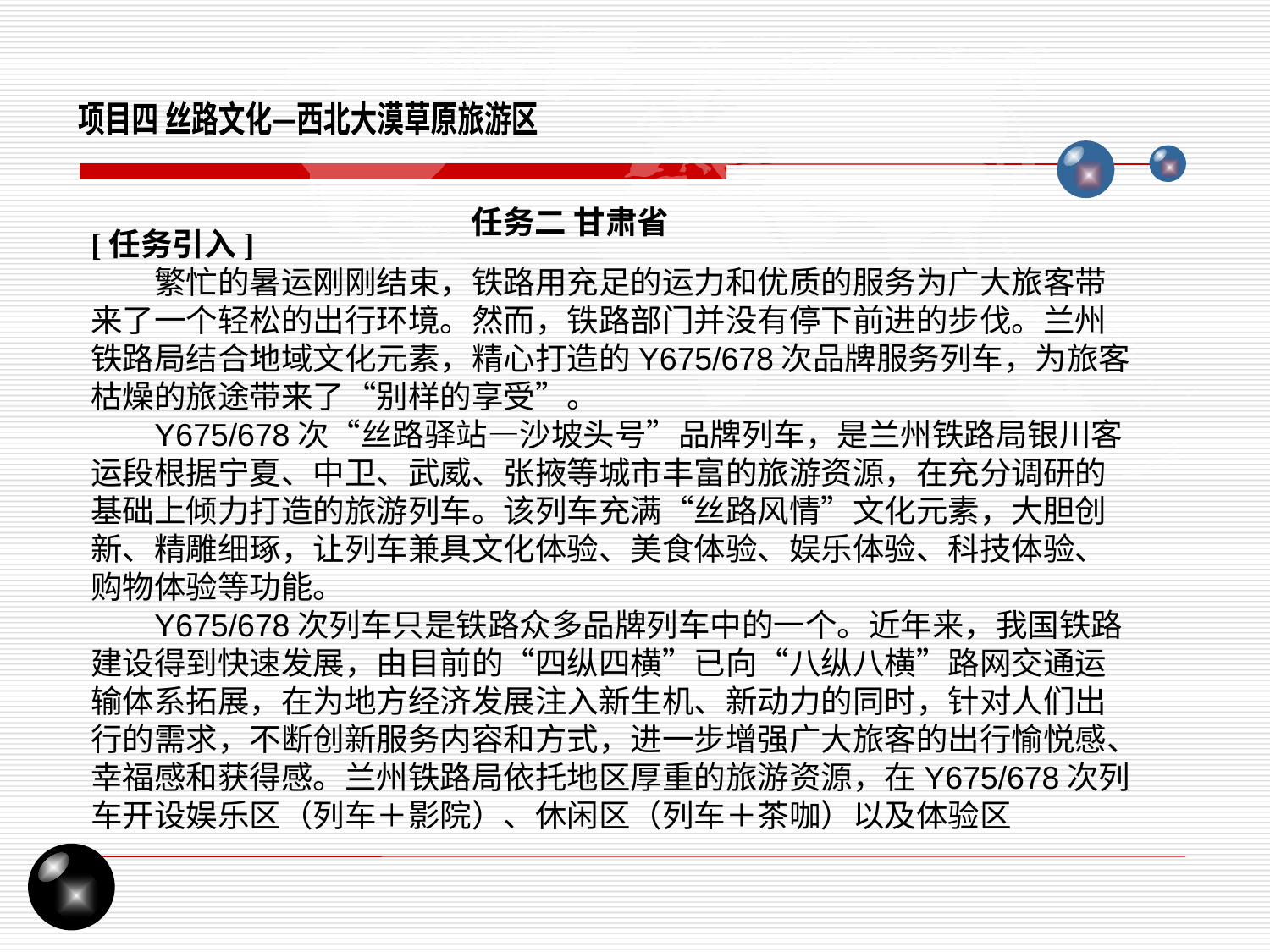

项目四 丝路文化—西北大漠草原旅游区
任务二 甘肃省

[任务引入]
繁忙的暑运刚刚结束，铁路用充足的运力和优质的服务为广大旅客带来了一个轻松的出行环境。然而，铁路部门并没有停下前进的步伐。兰州铁路局结合地域文化元素，精心打造的Y675/678次品牌服务列车，为旅客枯燥的旅途带来了“别样的享受”。
Y675/678次“丝路驿站—沙坡头号”品牌列车，是兰州铁路局银川客运段根据宁夏、中卫、武威、张掖等城市丰富的旅游资源，在充分调研的基础上倾力打造的旅游列车。该列车充满“丝路风情”文化元素，大胆创新、精雕细琢，让列车兼具文化体验、美食体验、娱乐体验、科技体验、购物体验等功能。
Y675/678次列车只是铁路众多品牌列车中的一个。近年来，我国铁路建设得到快速发展，由目前的“四纵四横”已向“八纵八横”路网交通运输体系拓展，在为地方经济发展注入新生机、新动力的同时，针对人们出行的需求，不断创新服务内容和方式，进一步增强广大旅客的出行愉悦感、幸福感和获得感。兰州铁路局依托地区厚重的旅游资源，在Y675/678次列车开设娱乐区（列车＋影院）、休闲区（列车＋茶咖）以及体验区